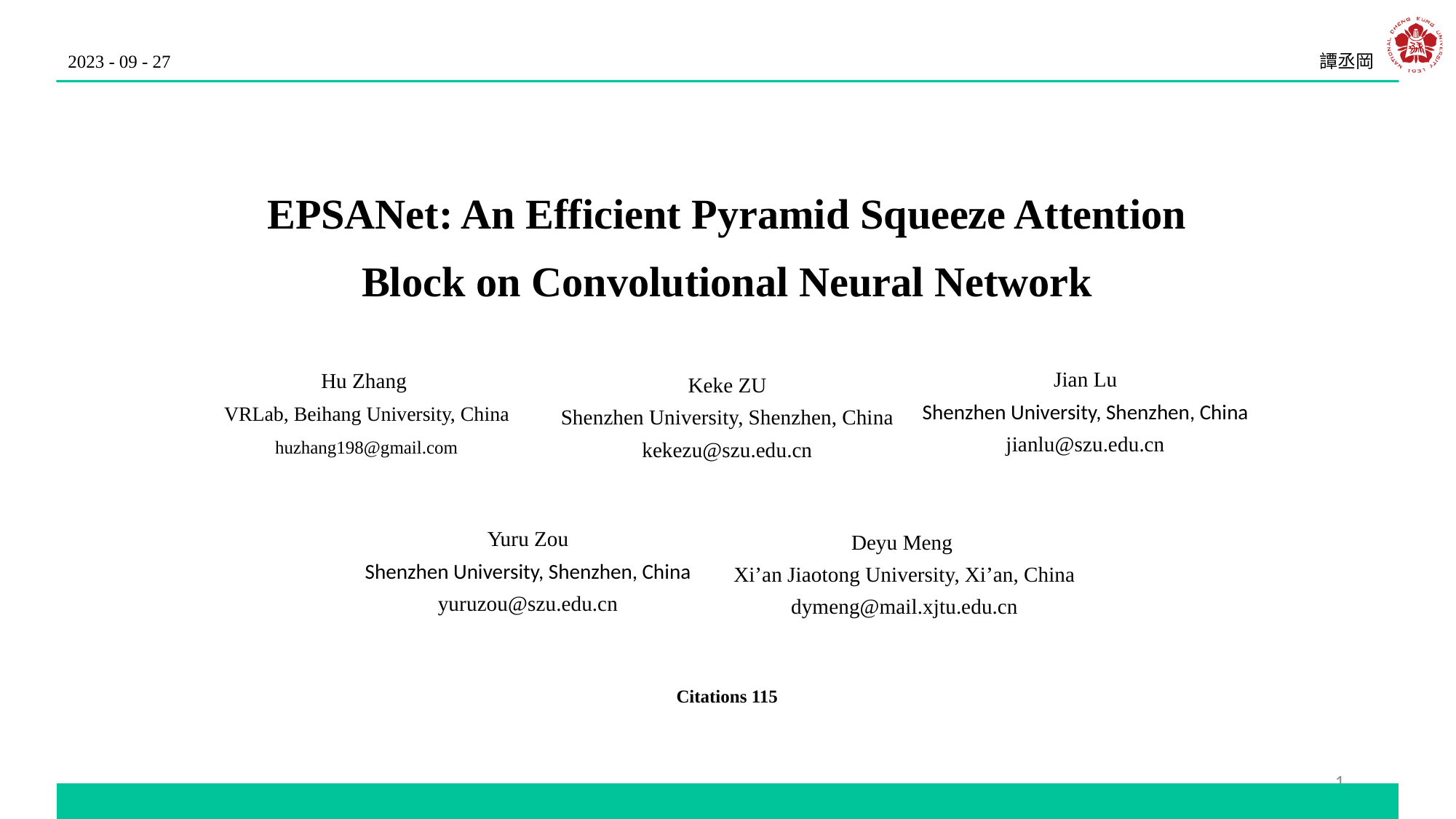

2023 - 09 - 27
譚丞岡

EPSANet: An Efficient Pyramid Squeeze Attention
Block on Convolutional Neural Network
Jian Lu
Shenzhen University, Shenzhen, China
jianlu@szu.edu.cn
Hu Zhang
VRLab, Beihang University, China
huzhang198@gmail.com
Keke ZU
Shenzhen University, Shenzhen, China
kekezu@szu.edu.cn
Yuru Zou
Shenzhen University, Shenzhen, China
yuruzou@szu.edu.cn
Deyu Meng
Xi’an Jiaotong University, Xi’an, China
dymeng@mail.xjtu.edu.cn
Citations 115
1